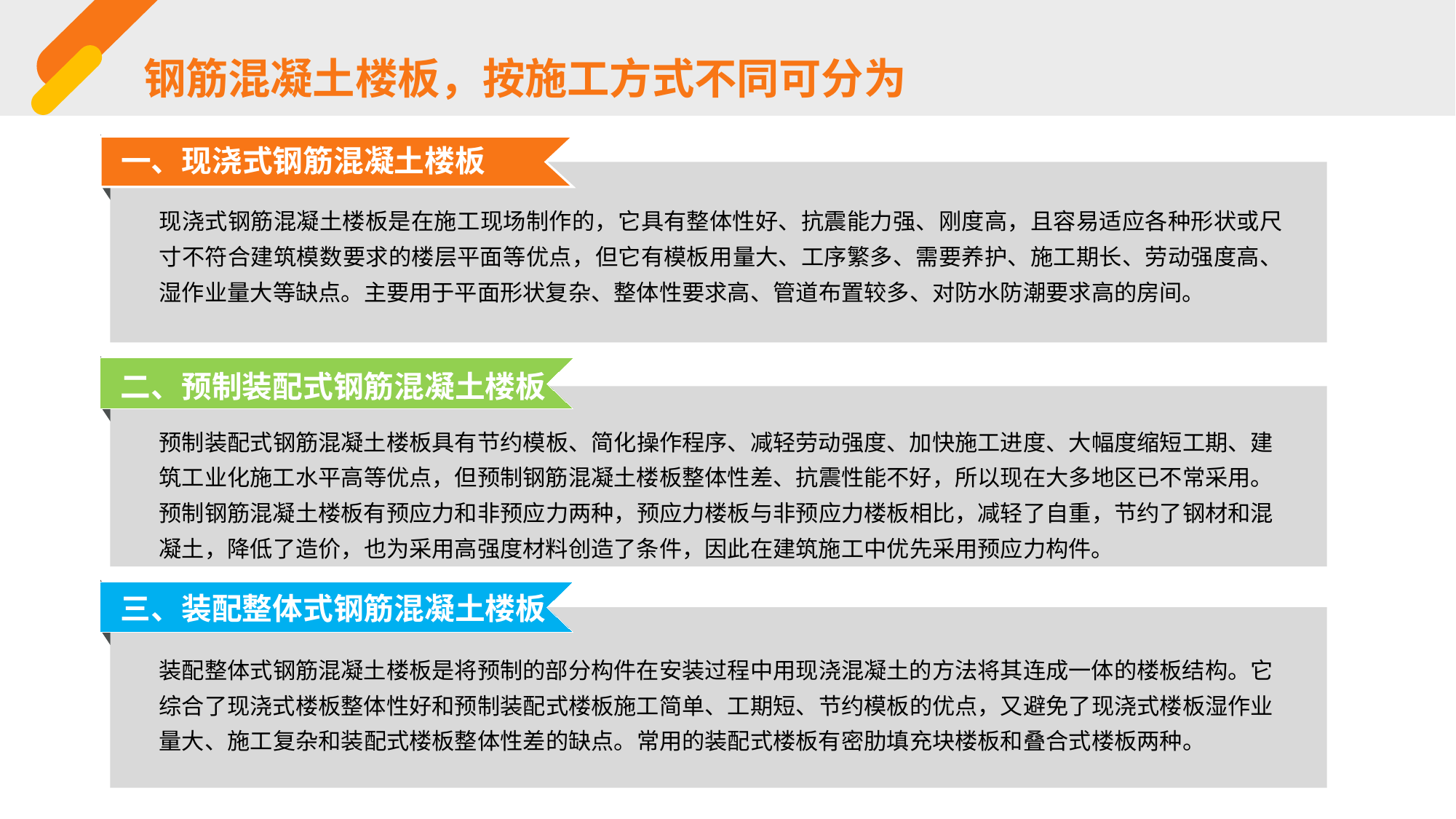

钢筋混凝土楼板，按施工方式不同可分为

一、现浇式钢筋混凝土楼板

现浇式钢筋混凝土楼板是在施工现场制作的，它具有整体性好、抗震能力强、刚度高，且容易适应各种形状或尺寸不符合建筑模数要求的楼层平面等优点，但它有模板用量大、工序繁多、需要养护、施工期长、劳动强度高、湿作业量大等缺点。主要用于平面形状复杂、整体性要求高、管道布置较多、对防水防潮要求高的房间。

二、预制装配式钢筋混凝土楼板

预制装配式钢筋混凝土楼板具有节约模板、简化操作程序、减轻劳动强度、加快施工进度、大幅度缩短工期、建筑工业化施工水平高等优点，但预制钢筋混凝土楼板整体性差、抗震性能不好，所以现在大多地区已不常采用。预制钢筋混凝土楼板有预应力和非预应力两种，预应力楼板与非预应力楼板相比，减轻了自重，节约了钢材和混凝土，降低了造价，也为采用高强度材料创造了条件，因此在建筑施工中优先采用预应力构件。

三、装配整体式钢筋混凝土楼板

装配整体式钢筋混凝土楼板是将预制的部分构件在安装过程中用现浇混凝土的方法将其连成一体的楼板结构。它综合了现浇式楼板整体性好和预制装配式楼板施工简单、工期短、节约模板的优点，又避免了现浇式楼板湿作业量大、施工复杂和装配式楼板整体性差的缺点。常用的装配式楼板有密肋填充块楼板和叠合式楼板两种。